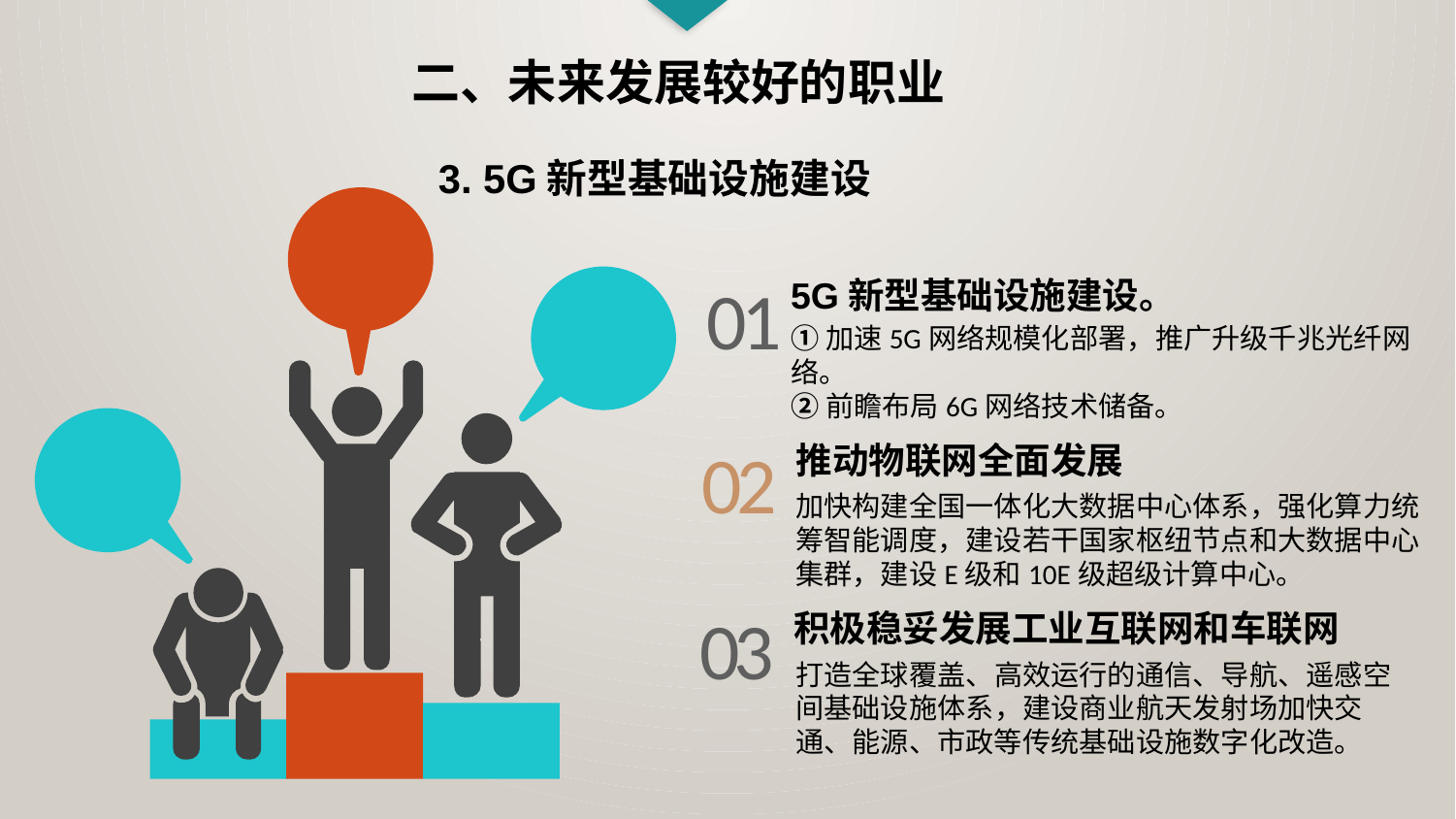

二、未来发展较好的职业
3. 5G新型基础设施建设

01
5G新型基础设施建设。
①加速5G网络规模化部署，推广升级千兆光纤网络。
②前瞻布局6G网络技术储备。
02
推动物联网全面发展
加快构建全国一体化大数据中心体系，强化算力统筹智能调度，建设若干国家枢纽节点和大数据中心集群，建设E级和10E级超级计算中心。
03
积极稳妥发展工业互联网和车联网
打造全球覆盖、高效运行的通信、导航、遥感空间基础设施体系，建设商业航天发射场加快交通、能源、市政等传统基础设施数字化改造。
79